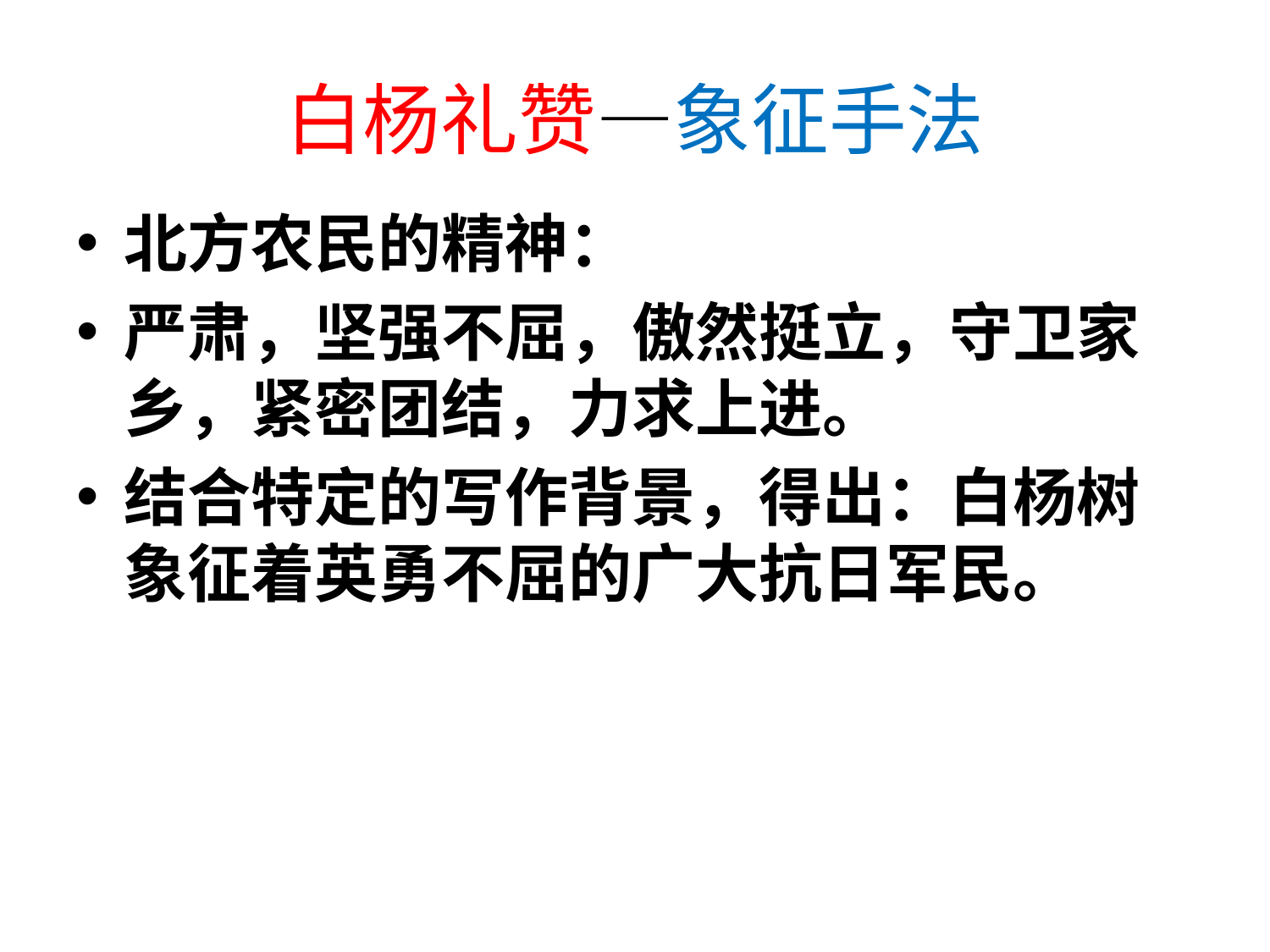

# 白杨礼赞—象征手法
北方农民的精神：
严肃，坚强不屈，傲然挺立，守卫家乡，紧密团结，力求上进。
结合特定的写作背景，得出：白杨树象征着英勇不屈的广大抗日军民。